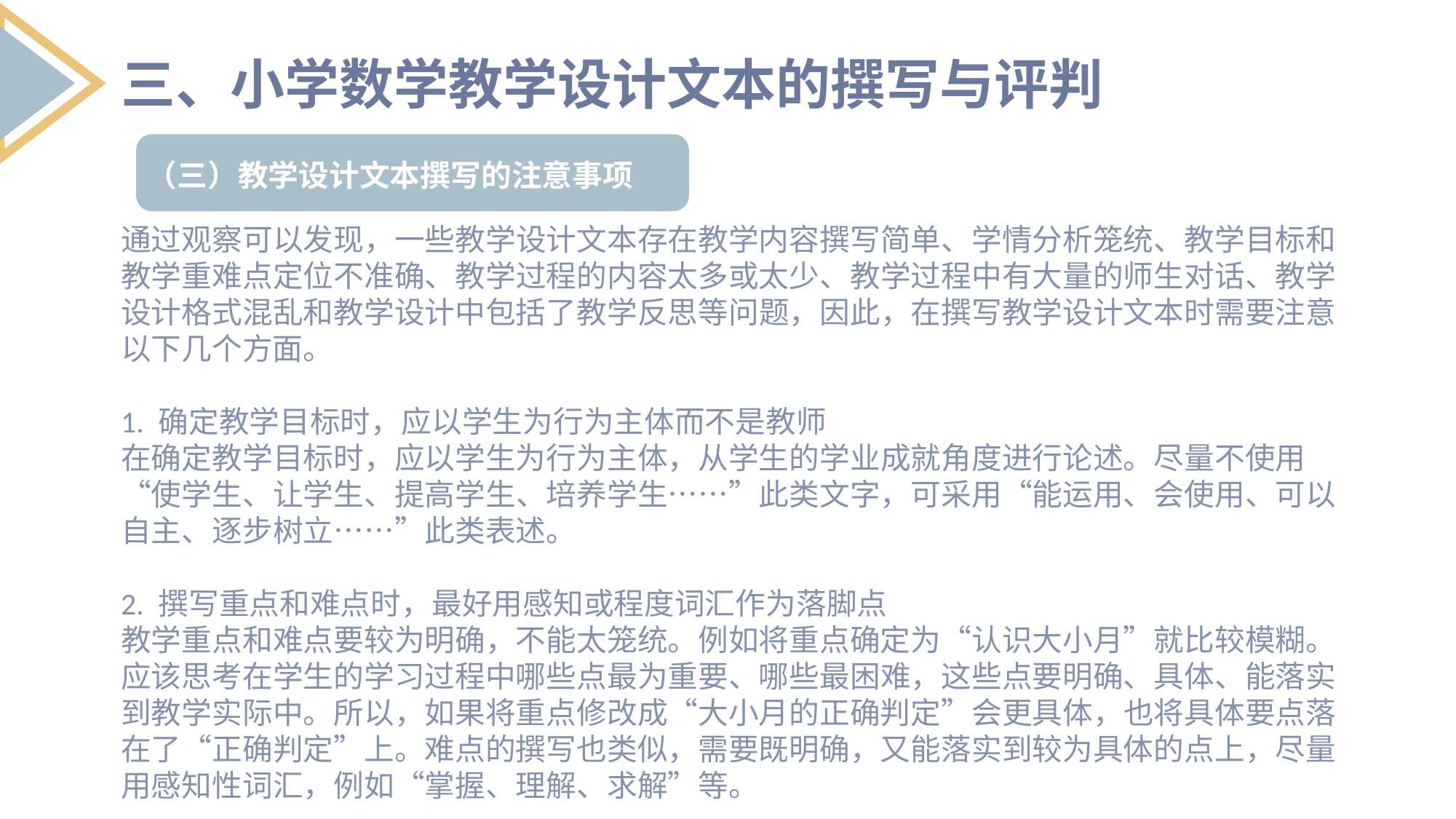

三、小学数学教学设计文本的撰写与评判

（三）教学设计文本撰写的注意事项
通过观察可以发现，一些教学设计文本存在教学内容撰写简单、学情分析笼统、教学目标和教学重难点定位不准确、教学过程的内容太多或太少、教学过程中有大量的师生对话、教学设计格式混乱和教学设计中包括了教学反思等问题，因此，在撰写教学设计文本时需要注意以下几个方面。

1. 确定教学目标时，应以学生为行为主体而不是教师
在确定教学目标时，应以学生为行为主体，从学生的学业成就角度进行论述。尽量不使用“使学生、让学生、提高学生、培养学生……”此类文字，可采用“能运用、会使用、可以自主、逐步树立……”此类表述。

2. 撰写重点和难点时，最好用感知或程度词汇作为落脚点
教学重点和难点要较为明确，不能太笼统。例如将重点确定为“认识大小月”就比较模糊。应该思考在学生的学习过程中哪些点最为重要、哪些最困难，这些点要明确、具体、能落实到教学实际中。所以，如果将重点修改成“大小月的正确判定”会更具体，也将具体要点落在了“正确判定”上。难点的撰写也类似，需要既明确，又能落实到较为具体的点上，尽量用感知性词汇，例如“掌握、理解、求解”等。
列出要点